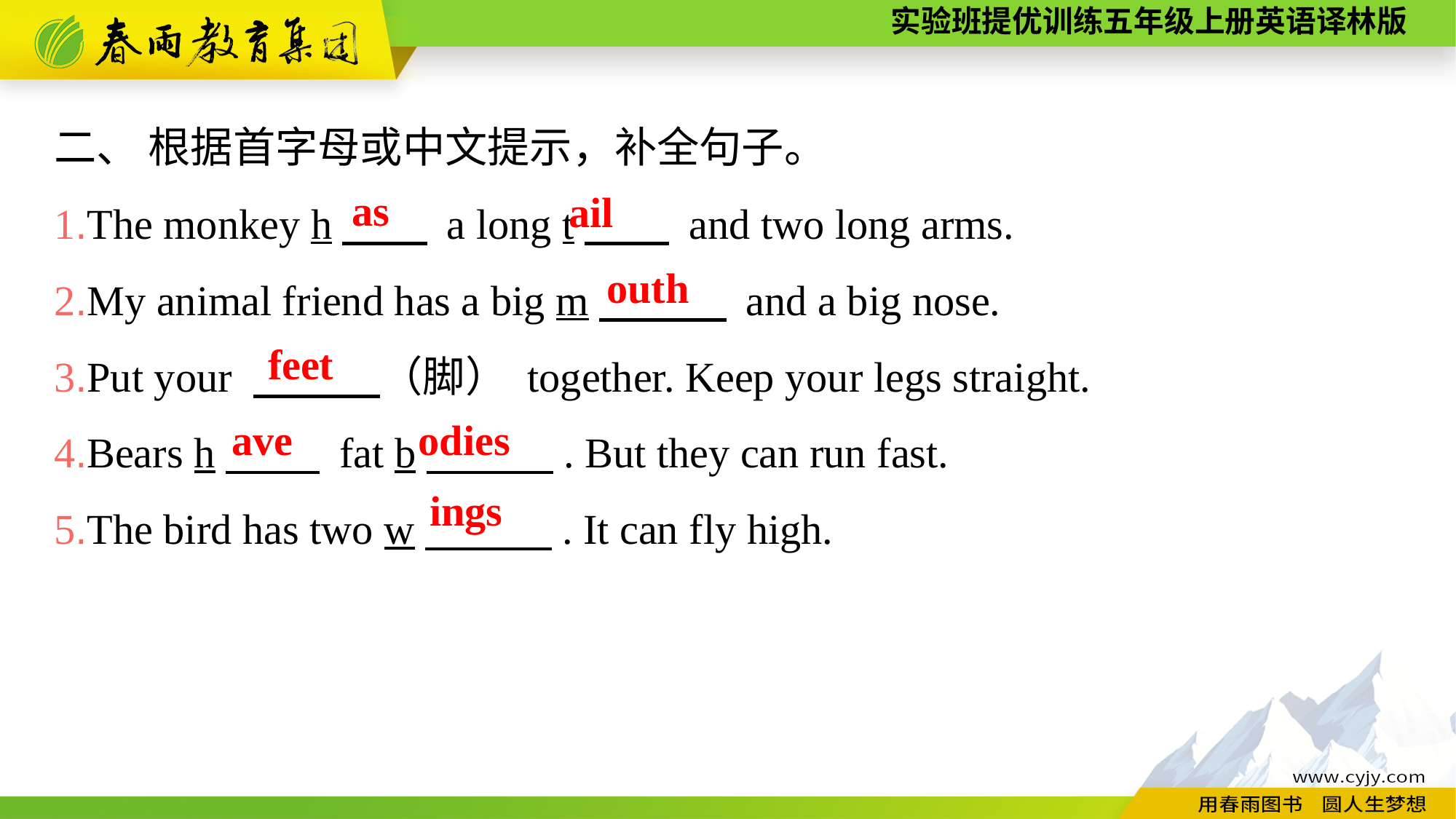

二、 根据首字母或中文提示，补全句子。
1.The monkey h　　 a long t　　 and two long arms.
2.My animal friend has a big m　　　 and a big nose.
3.Put your 　　　（脚） together. Keep your legs straight.
4.Bears h　 　 fat b　　　. But they can run fast.
5.The bird has two w　　　. It can fly high.
as
ail
outh
feet
ave
odies
ings